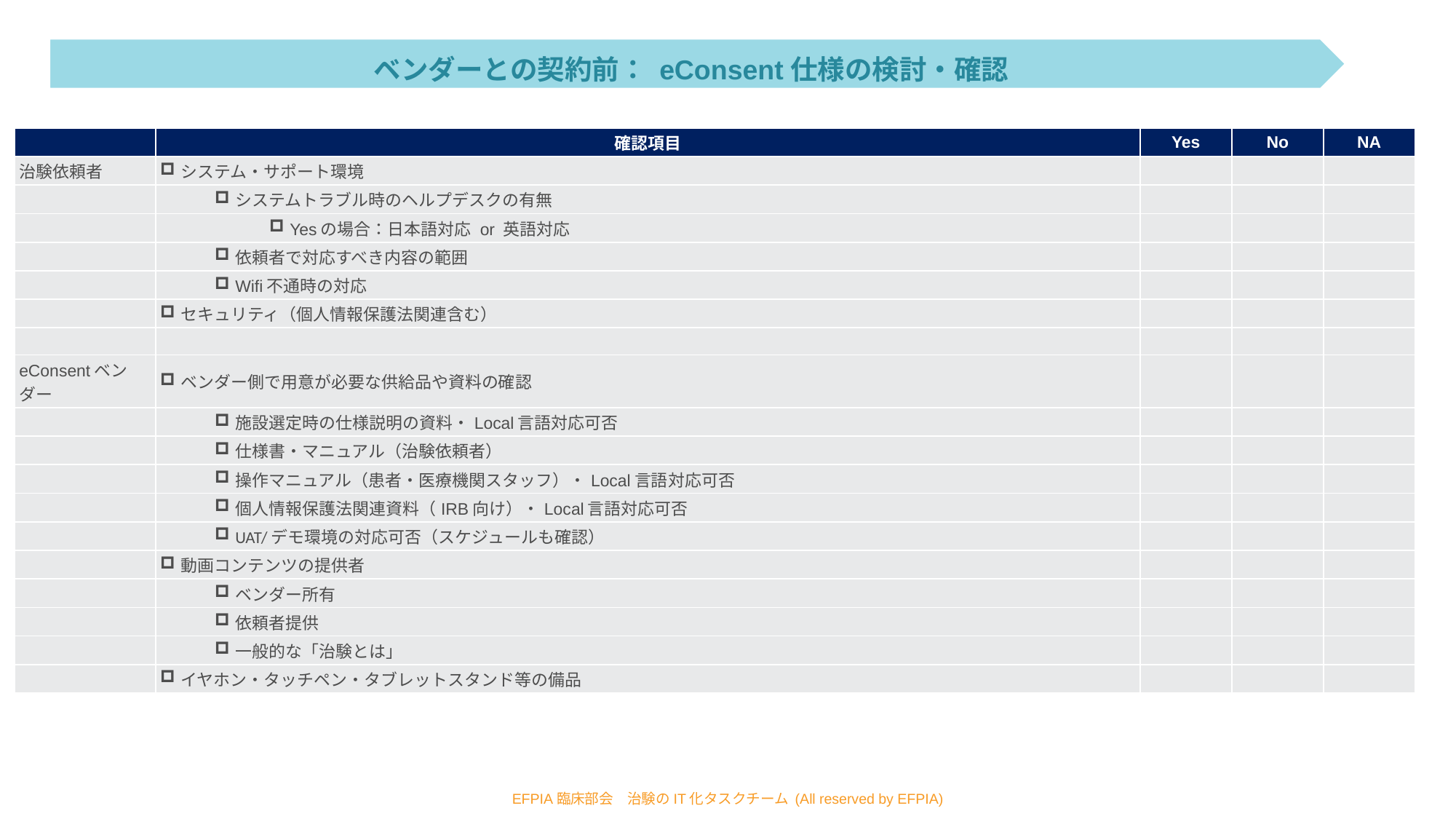

ベンダーとの契約前： eConsent仕様の検討・確認
|  | 確認項目 | Yes | No | NA |
| --- | --- | --- | --- | --- |
| 治験依頼者 | システム・サポート環境 |  |  |  |
|  | システムトラブル時のヘルプデスクの有無 |  |  |  |
|  | Yesの場合：日本語対応 or 英語対応 |  |  |  |
|  | 依頼者で対応すべき内容の範囲 |  |  |  |
|  | Wifi不通時の対応 |  |  |  |
|  | セキュリティ（個人情報保護法関連含む） |  |  |  |
|  |  |  |  |  |
| eConsentベンダー | ベンダー側で用意が必要な供給品や資料の確認 |  |  |  |
|  | 施設選定時の仕様説明の資料・Local言語対応可否 |  |  |  |
|  | 仕様書・マニュアル（治験依頼者） |  |  |  |
|  | 操作マニュアル（患者・医療機関スタッフ）・Local言語対応可否 |  |  |  |
|  | 個人情報保護法関連資料（IRB向け）・Local言語対応可否 |  |  |  |
|  | UAT/デモ環境の対応可否（スケジュールも確認） |  |  |  |
|  | 動画コンテンツの提供者 |  |  |  |
|  | ベンダー所有 |  |  |  |
|  | 依頼者提供 |  |  |  |
|  | 一般的な「治験とは」 |  |  |  |
|  | イヤホン・タッチペン・タブレットスタンド等の備品 |  |  |  |

EFPIA臨床部会　治験のIT化タスクチーム (All reserved by EFPIA)